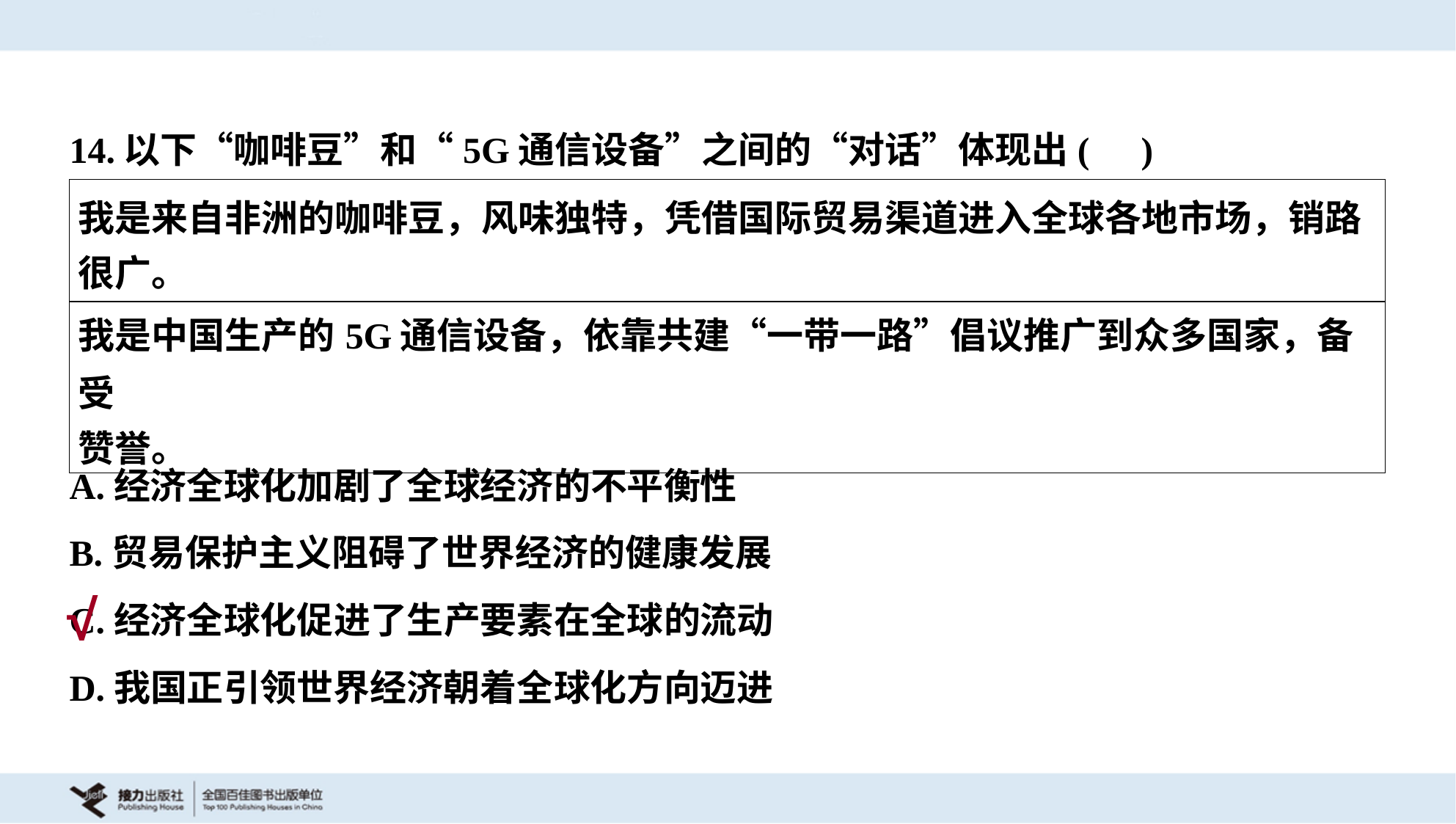

14.以下“咖啡豆”和“5G通信设备”之间的“对话”体现出(     )
| 我是来自非洲的咖啡豆，风味独特，凭借国际贸易渠道进入全球各地市场，销路 很广。 |
| --- |
| 我是中国生产的5G通信设备，依靠共建“一带一路”倡议推广到众多国家，备受 赞誉。 |
A.经济全球化加剧了全球经济的不平衡性
B.贸易保护主义阻碍了世界经济的健康发展
C.经济全球化促进了生产要素在全球的流动
D.我国正引领世界经济朝着全球化方向迈进
√